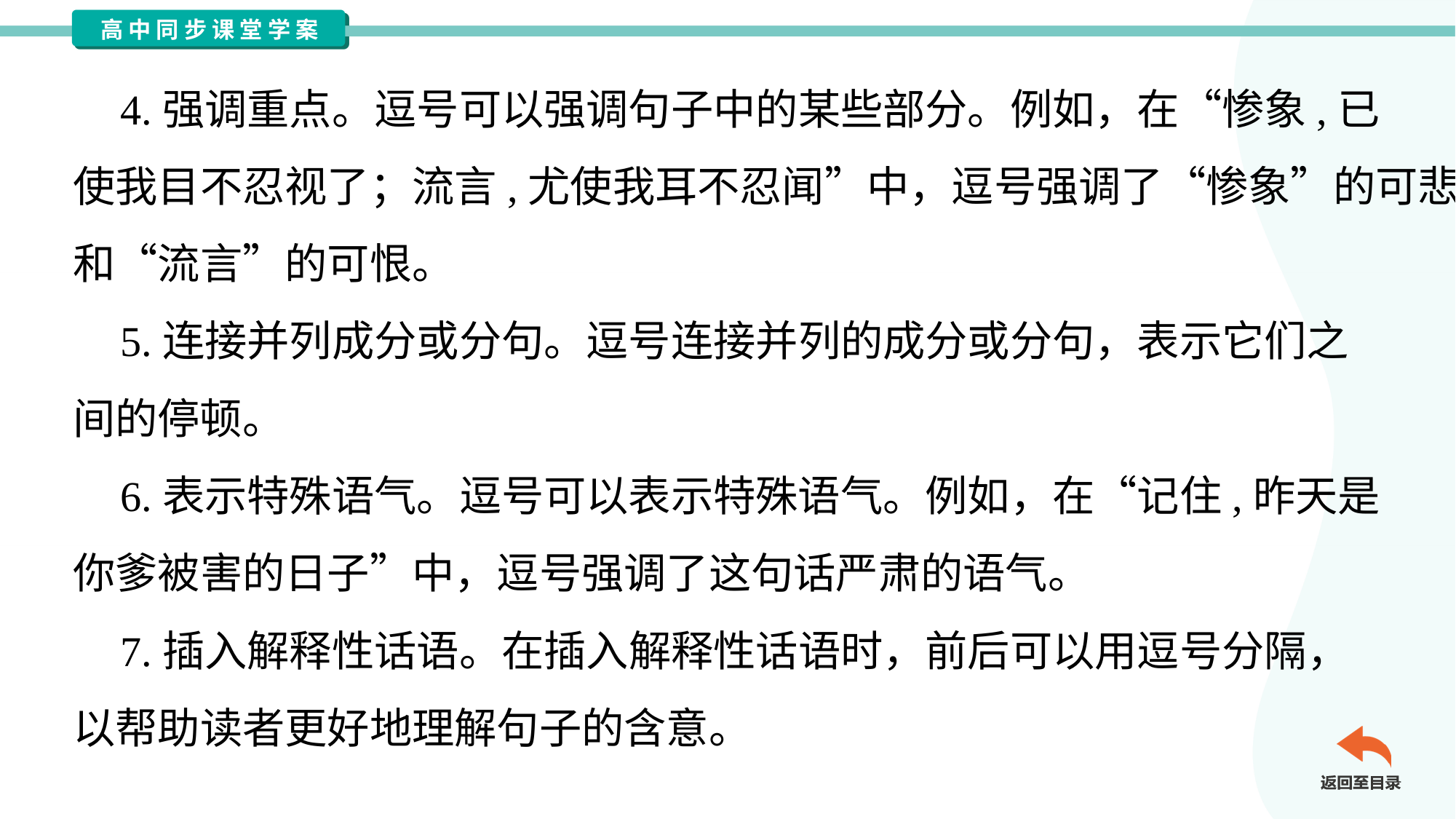

4.强调重点。逗号可以强调句子中的某些部分。例如，在“惨象,已
使我目不忍视了；流言,尤使我耳不忍闻”中，逗号强调了“惨象”的可悲
和“流言”的可恨。
    5.连接并列成分或分句。逗号连接并列的成分或分句，表示它们之
间的停顿。
    6.表示特殊语气。逗号可以表示特殊语气。例如，在“记住,昨天是
你爹被害的日子”中，逗号强调了这句话严肃的语气。
    7.插入解释性话语。在插入解释性话语时，前后可以用逗号分隔，
以帮助读者更好地理解句子的含意。